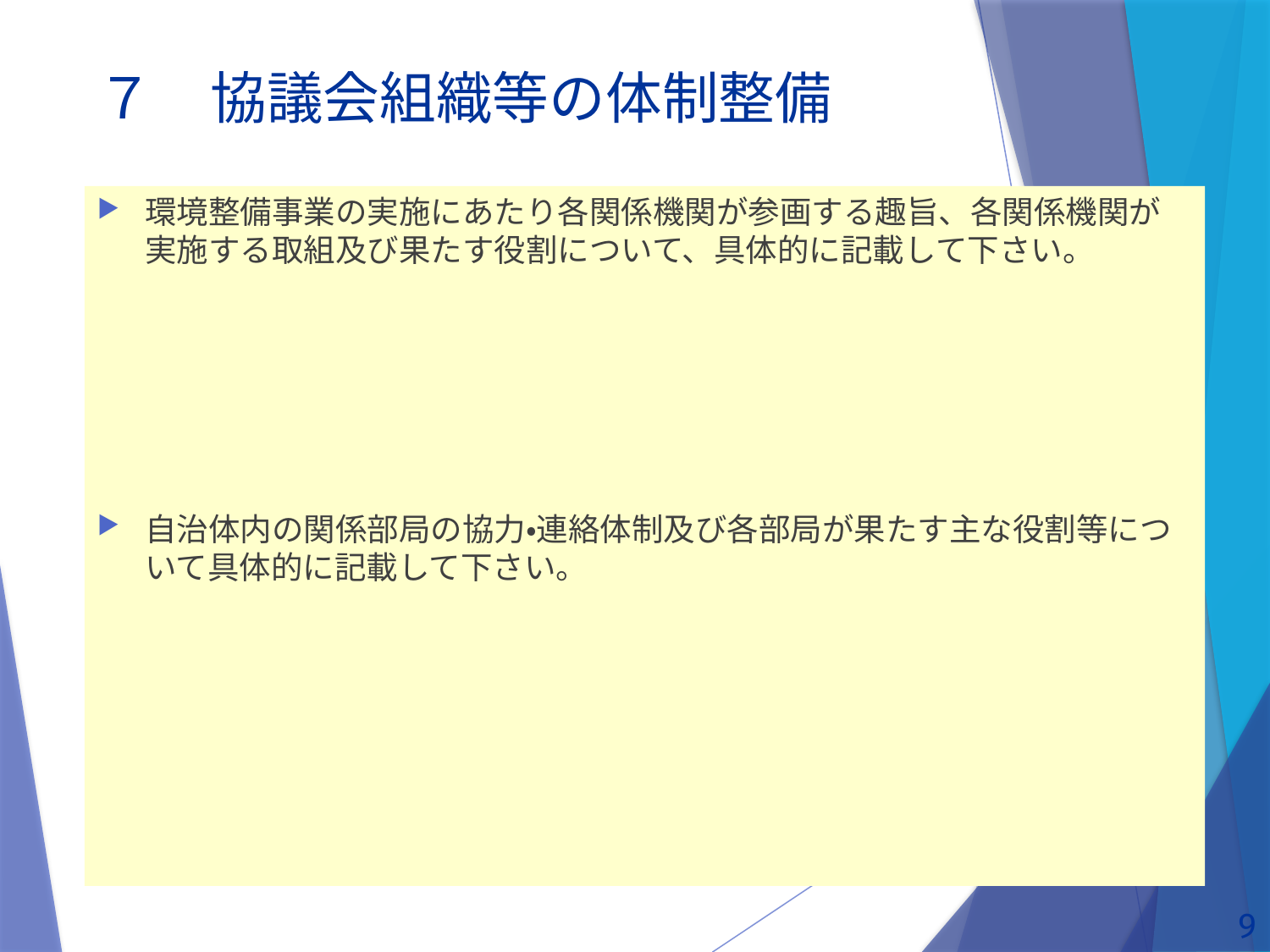

# ７　協議会組織等の体制整備
環境整備事業の実施にあたり各関係機関が参画する趣旨、各関係機関が実施する取組及び果たす役割について、具体的に記載して下さい。

自治体内の関係部局の協力・連絡体制及び各部局が果たす主な役割等について具体的に記載して下さい。

9